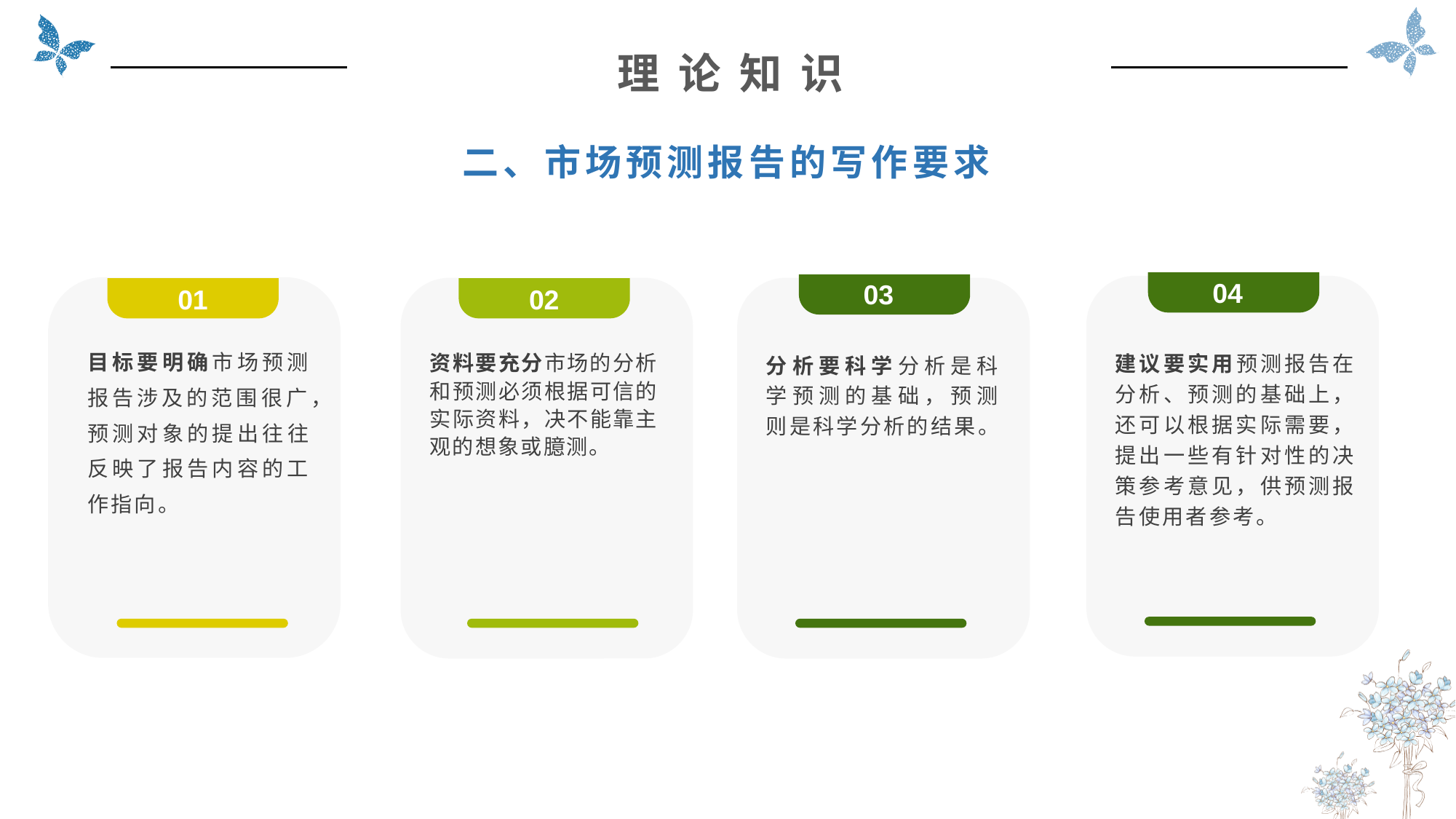

理 论 知 识
二、市场预测报告的写作要求
04
03

02
01

目标要明确市场预测报告涉及的范围很广，预测对象的提出往往反映了报告内容的工作指向。
建议要实用预测报告在分析、预测的基础上，还可以根据实际需要，提出一些有针对性的决策参考意见，供预测报告使用者参考。
资料要充分市场的分析和预测必须根据可信的实际资料，决不能靠主观的想象或臆测。
分析要科学分析是科学预测的基础，预测则是科学分析的结果。